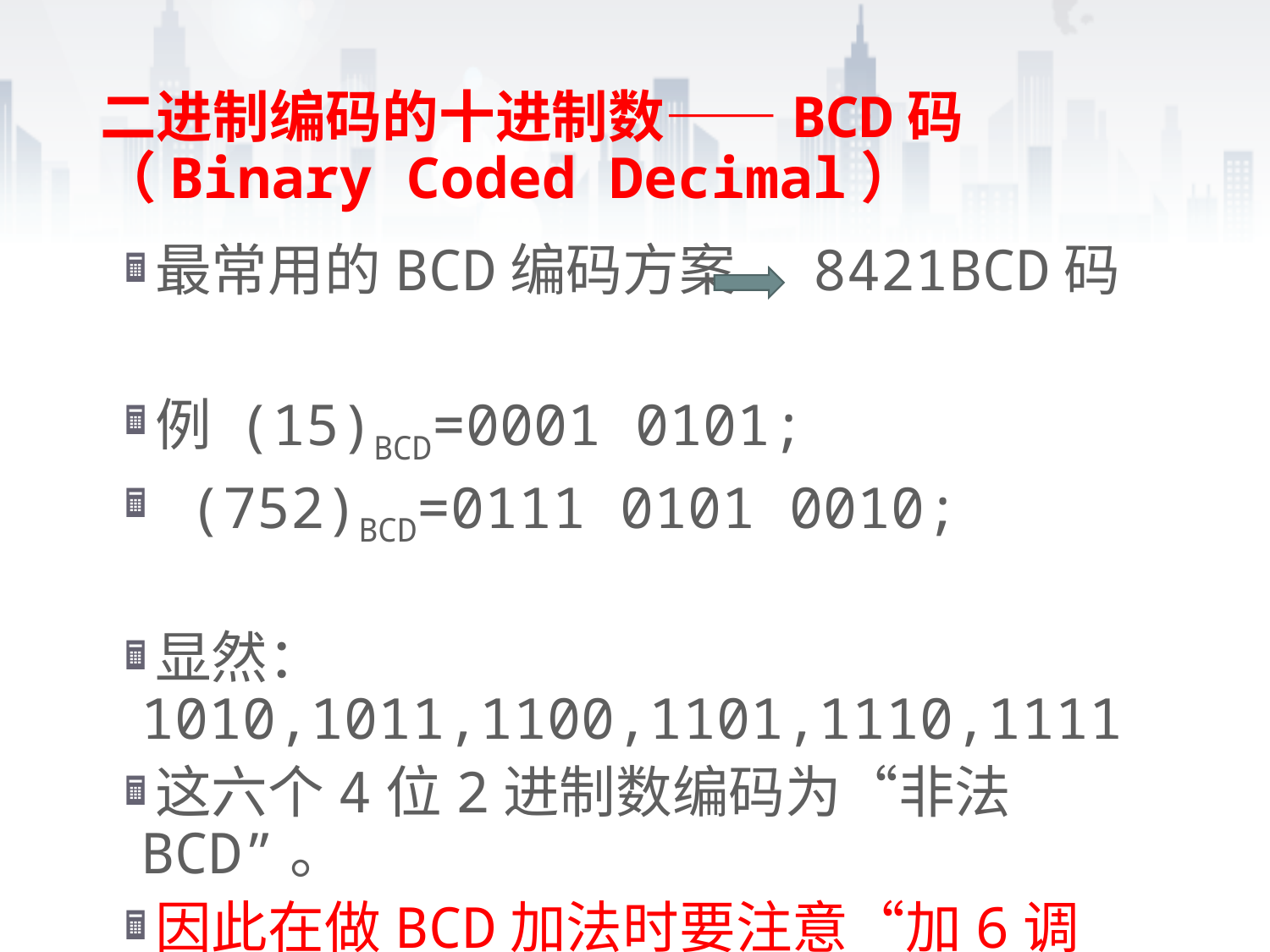

# 二进制编码的十进制数——BCD码（Binary Coded Decimal）
最常用的BCD编码方案     8421BCD码

例 (15)BCD=0001 0101;
 (752)BCD=0111 0101 0010;

显然：1010,1011,1100,1101,1110,1111
这六个4位2进制数编码为“非法BCD”。
因此在做BCD加法时要注意“加6调整”